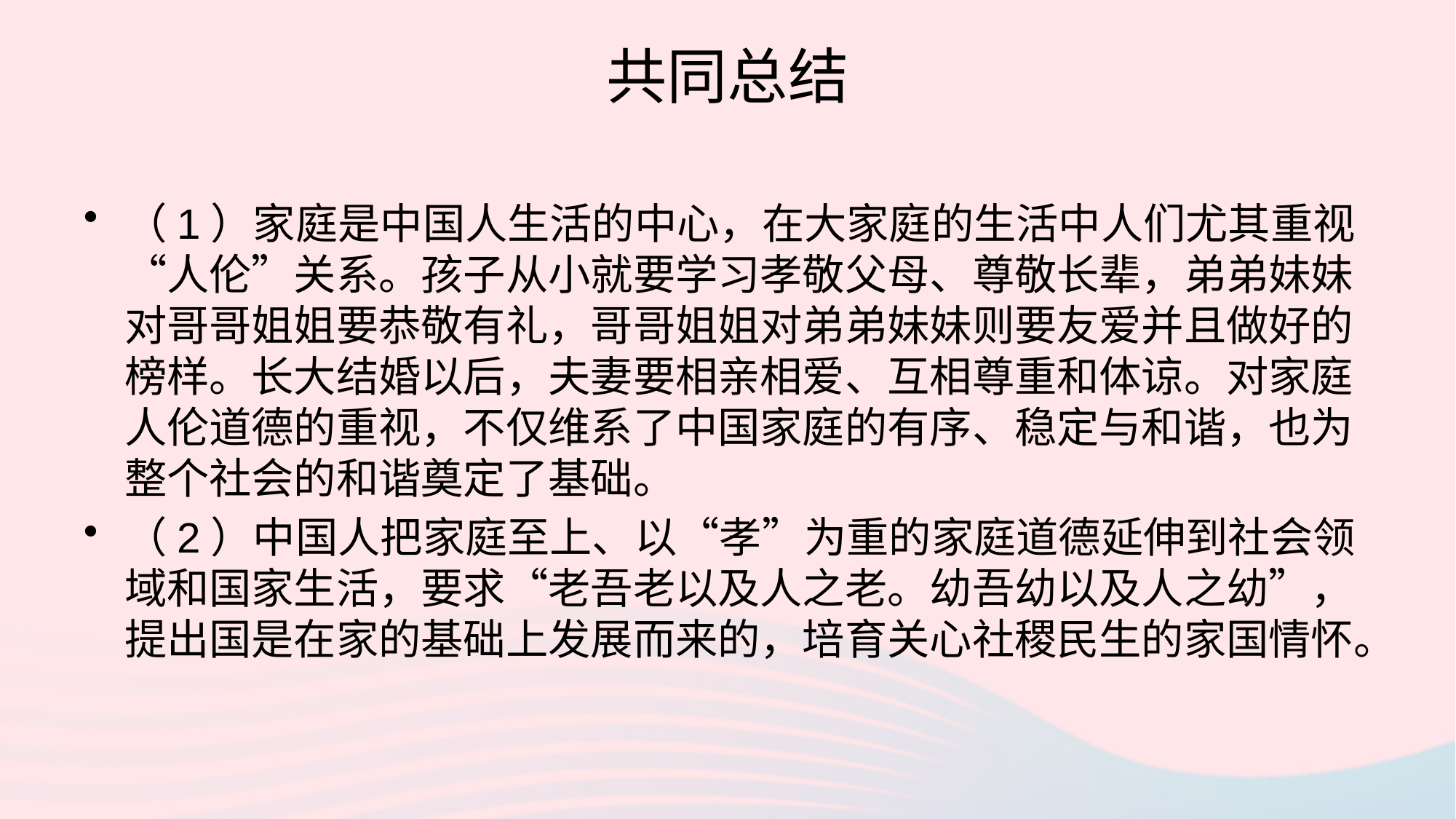

# 共同总结
（1）家庭是中国人生活的中心，在大家庭的生活中人们尤其重视“人伦”关系。孩子从小就要学习孝敬父母、尊敬长辈，弟弟妹妹对哥哥姐姐要恭敬有礼，哥哥姐姐对弟弟妹妹则要友爱并且做好的榜样。长大结婚以后，夫妻要相亲相爱、互相尊重和体谅。对家庭人伦道德的重视，不仅维系了中国家庭的有序、稳定与和谐，也为整个社会的和谐奠定了基础。
（2）中国人把家庭至上、以“孝”为重的家庭道德延伸到社会领域和国家生活，要求“老吾老以及人之老。幼吾幼以及人之幼”，提出国是在家的基础上发展而来的，培育关心社稷民生的家国情怀。